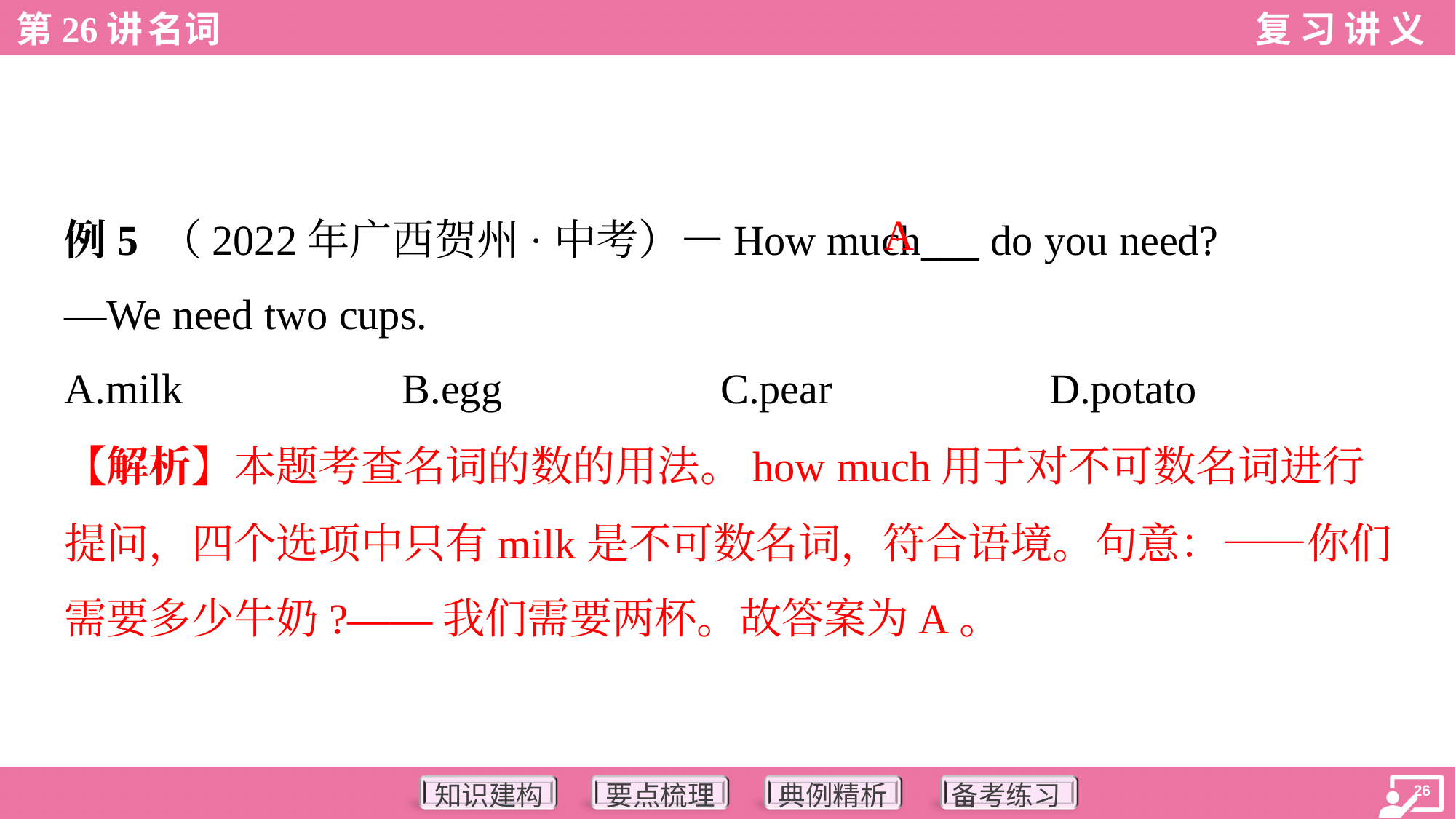

A
例5 （2022年广西贺州·中考）—How much___ do you need?
—We need two cups.
A.milk	B.egg	C.pear	D.potato
【解析】本题考查名词的数的用法。how much用于对不可数名词进行
提问，四个选项中只有milk是不可数名词，符合语境。句意：——你们
需要多少牛奶?——我们需要两杯。故答案为A。